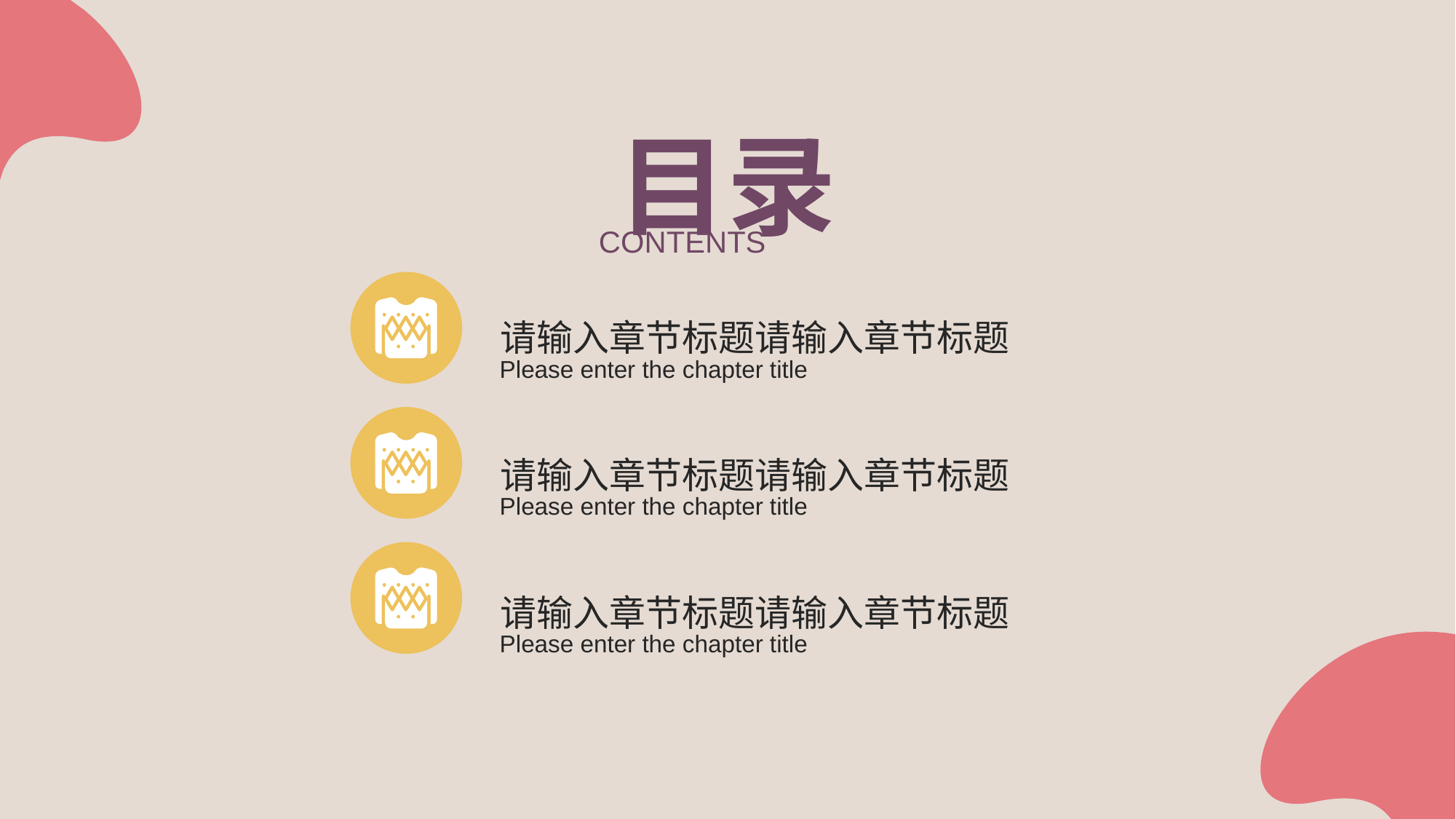

目录
CONTENTS

请输入章节标题请输入章节标题
Please enter the chapter title

请输入章节标题请输入章节标题
Please enter the chapter title

请输入章节标题请输入章节标题
Please enter the chapter title